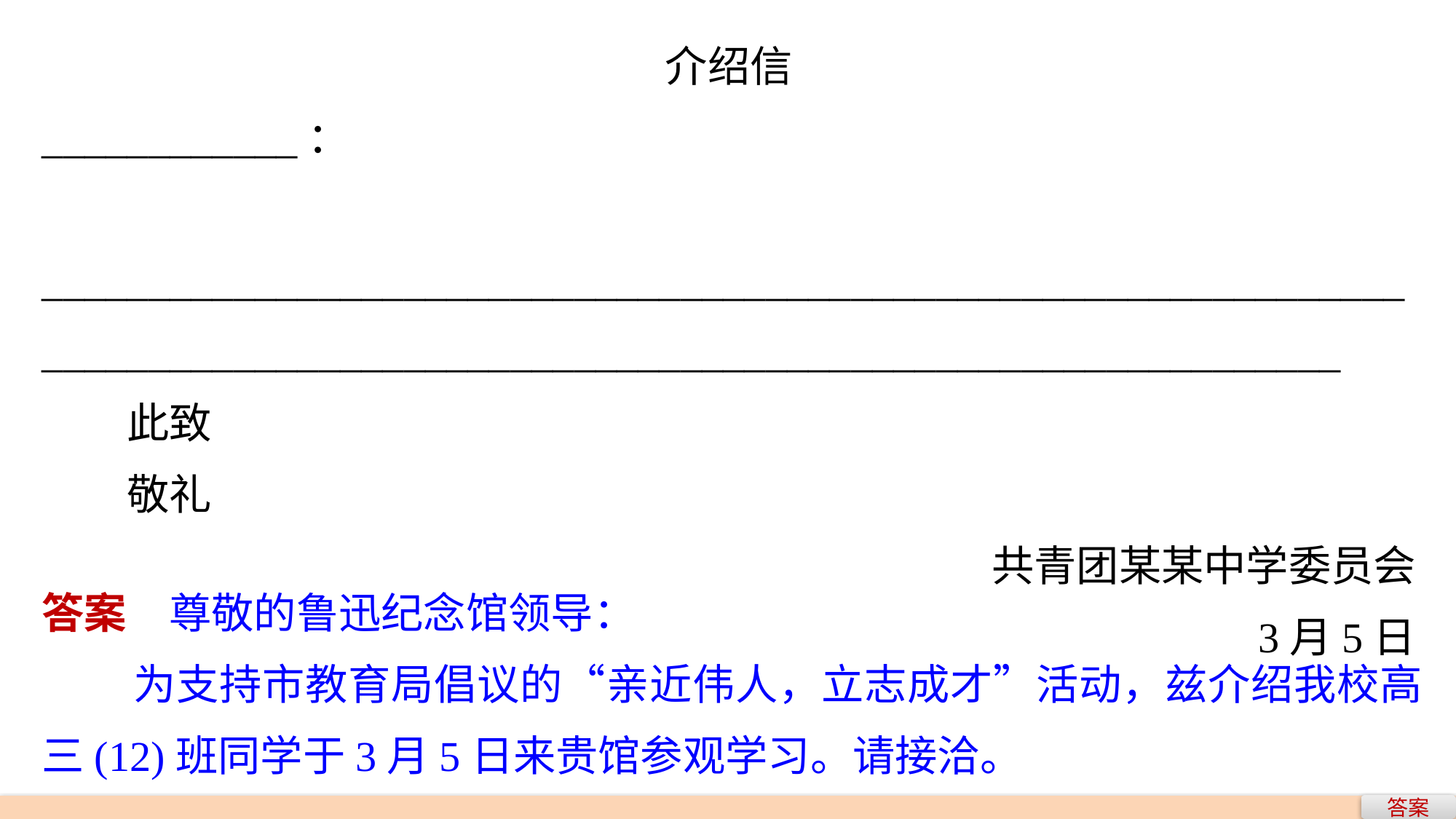

介绍信
____________：
      _____________________________________________________________________________________________________________________________
此致
敬礼
共青团某某中学委员会
3月5日
答案　尊敬的鲁迅纪念馆领导：
        为支持市教育局倡议的“亲近伟人，立志成才”活动，兹介绍我校高三(12)班同学于3月5日来贵馆参观学习。请接洽。
答案